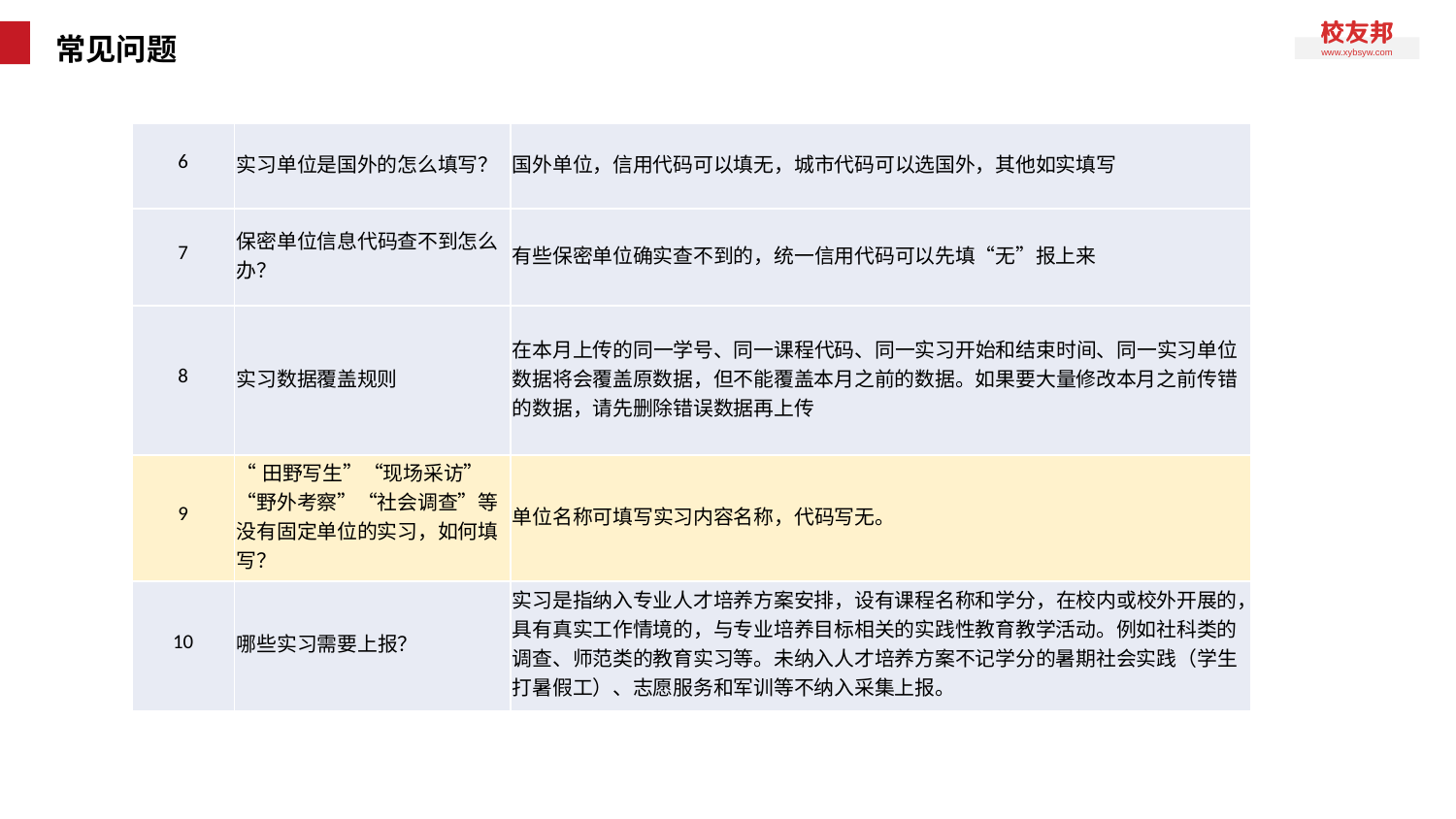

# 常见问题
| 6 | 实习单位是国外的怎么填写？ | 国外单位，信用代码可以填无，城市代码可以选国外，其他如实填写 |
| --- | --- | --- |
| 7 | 保密单位信息代码查不到怎么办？ | 有些保密单位确实查不到的，统一信用代码可以先填“无”报上来 |
| 8 | 实习数据覆盖规则 | 在本月上传的同一学号、同一课程代码、同一实习开始和结束时间、同一实习单位数据将会覆盖原数据，但不能覆盖本月之前的数据。如果要大量修改本月之前传错的数据，请先删除错误数据再上传 |
| 9 | “田野写生”“现场采访”“野外考察”“社会调查”等没有固定单位的实习，如何填写？ | 单位名称可填写实习内容名称，代码写无。 |
| 10 | 哪些实习需要上报？ | 实习是指纳入专业人才培养方案安排，设有课程名称和学分，在校内或校外开展的，具有真实工作情境的，与专业培养目标相关的实践性教育教学活动。例如社科类的调查、师范类的教育实习等。未纳入人才培养方案不记学分的暑期社会实践（学生打暑假工）、志愿服务和军训等不纳入采集上报。 |